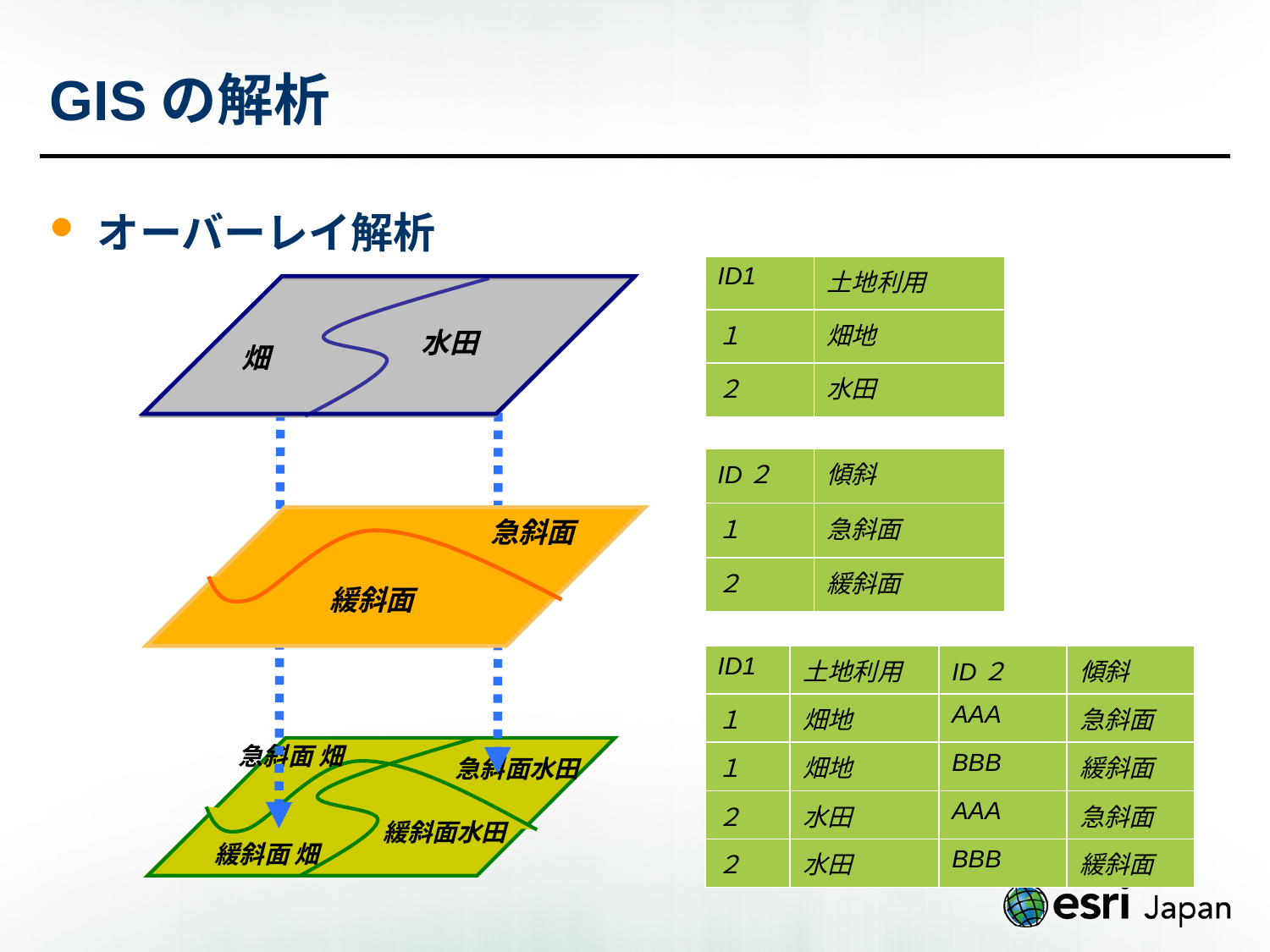

# GISの解析
オーバーレイ解析
| ID1 | 土地利用 |
| --- | --- |
| １ | 畑地 |
| ２ | 水田 |

水田
畑

| ID２ | 傾斜 |
| --- | --- |
| １ | 急斜面 |
| ２ | 緩斜面 |

急斜面
緩斜面
| ID1 | 土地利用 | ID２ | 傾斜 |
| --- | --- | --- | --- |
| １ | 畑地 | AAA | 急斜面 |
| １ | 畑地 | BBB | 緩斜面 |
| ２ | 水田 | AAA | 急斜面 |
| ２ | 水田 | BBB | 緩斜面 |
急斜面 畑

急斜面水田
緩斜面水田
緩斜面 畑